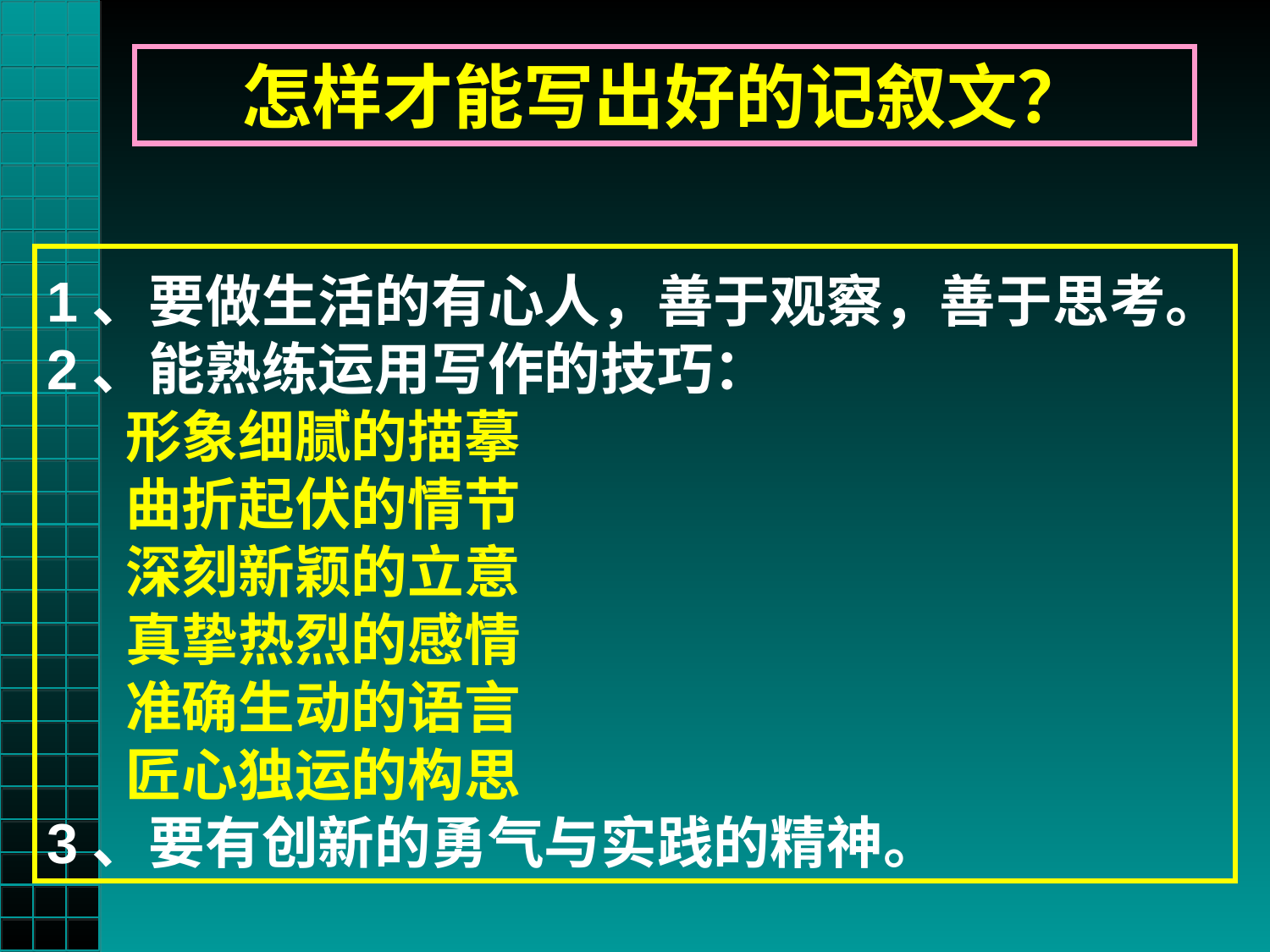

怎样才能写出好的记叙文？
1、要做生活的有心人，善于观察，善于思考。
2、能熟练运用写作的技巧：
     形象细腻的描摹
     曲折起伏的情节
     深刻新颖的立意
     真挚热烈的感情
     准确生动的语言
     匠心独运的构思
3、要有创新的勇气与实践的精神。